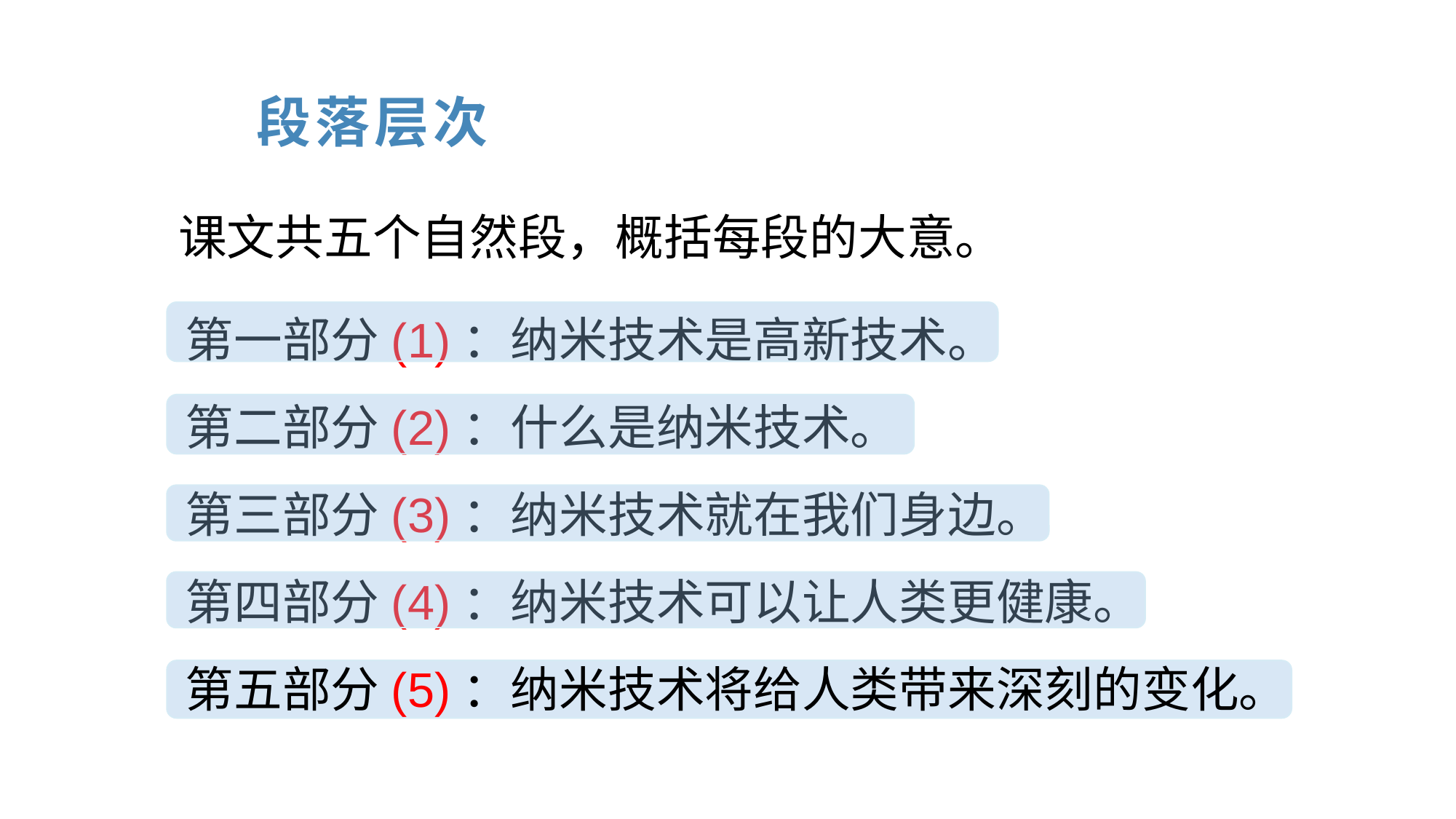

段落层次
课文共五个自然段，概括每段的大意。
第一部分(1)：纳米技术是高新技术。
第二部分(2)：什么是纳米技术。
第三部分(3)：纳米技术就在我们身边。
第四部分(4)：纳米技术可以让人类更健康。
第五部分(5)：纳米技术将给人类带来深刻的变化。